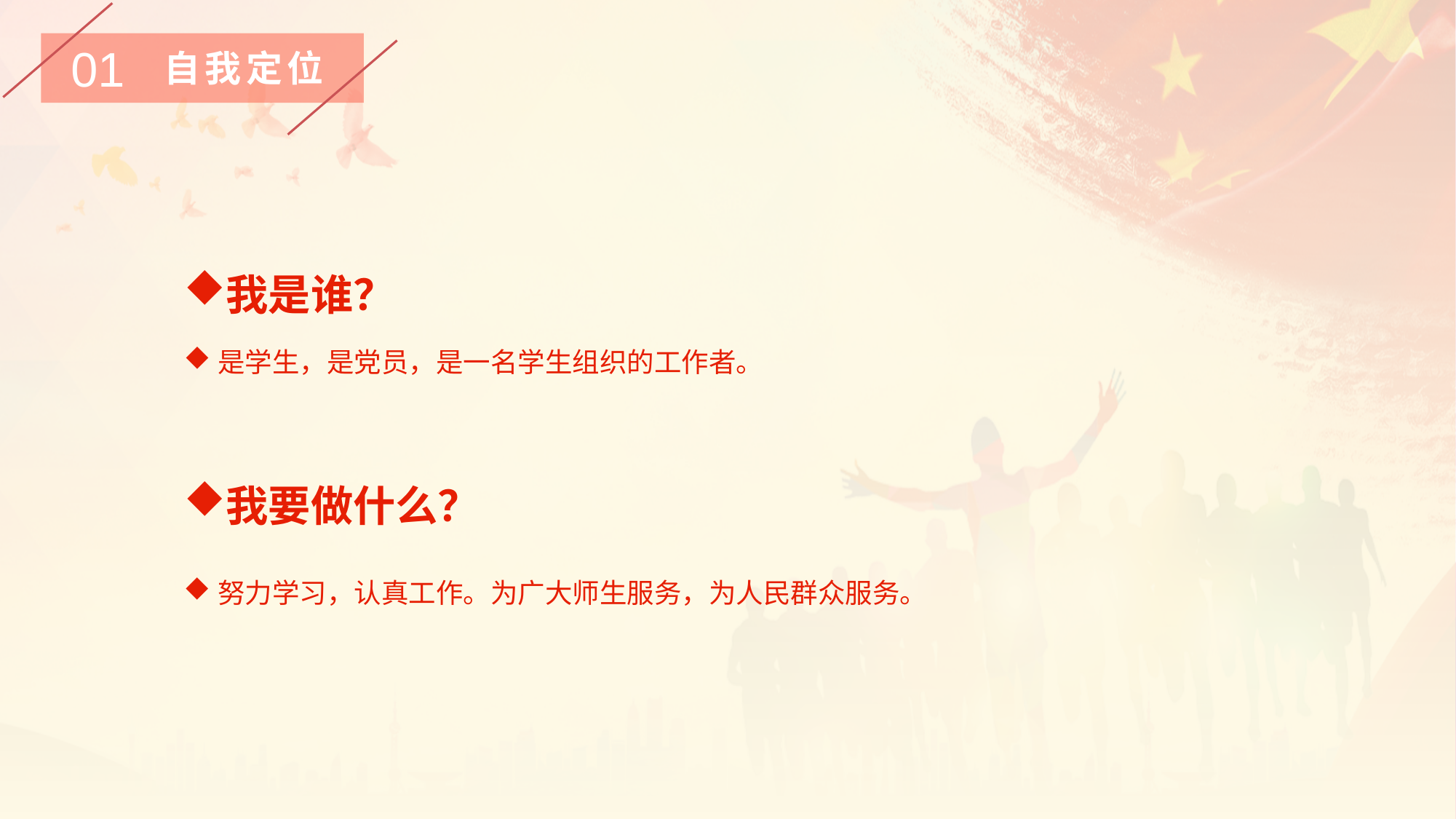

01
自我定位
我是谁？

是学生，是党员，是一名学生组织的工作者。

我要做什么？

努力学习，认真工作。为广大师生服务，为人民群众服务。